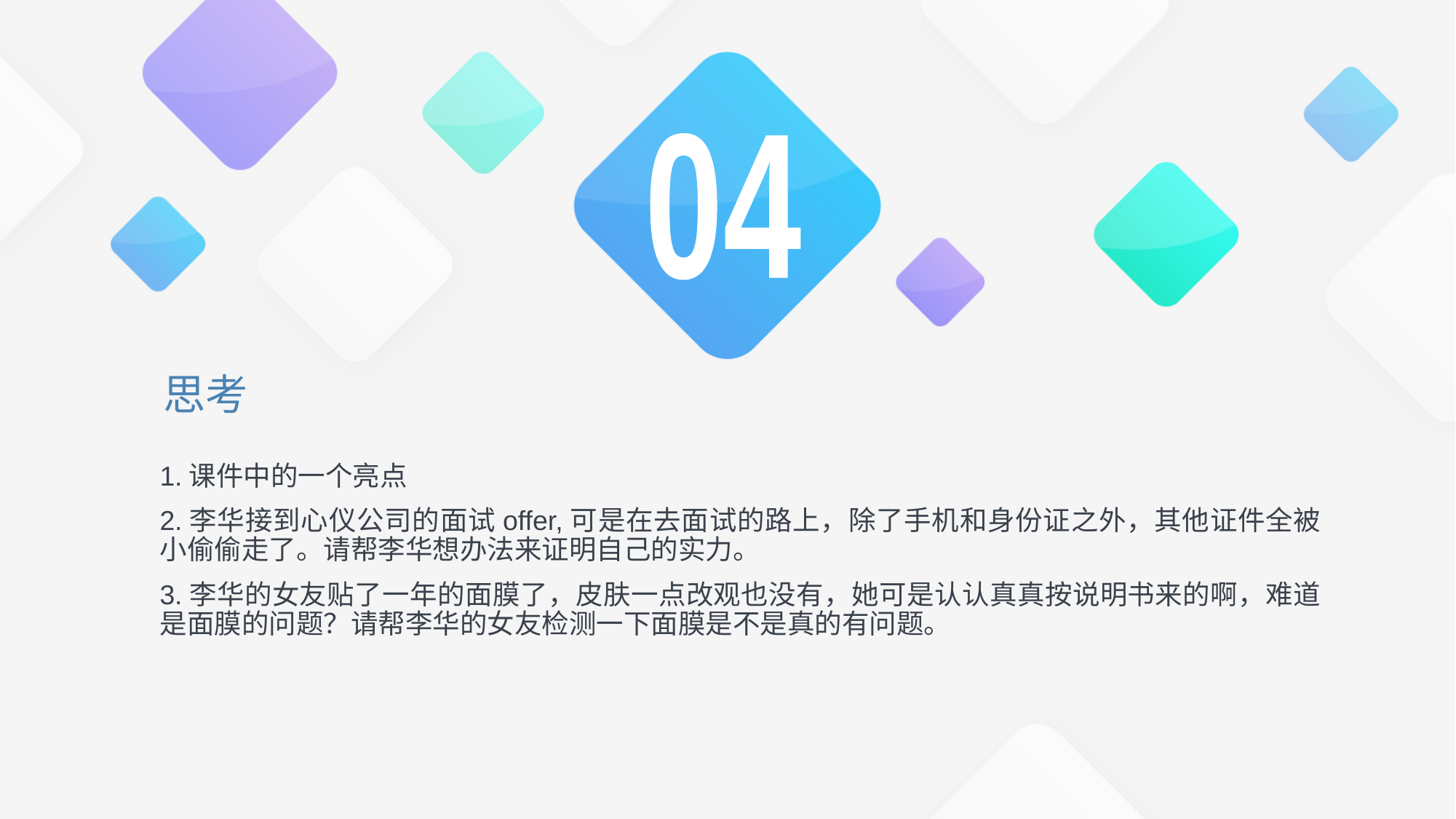

04

# 思考
1.课件中的一个亮点
2.李华接到心仪公司的面试offer,可是在去面试的路上，除了手机和身份证之外，其他证件全被小偷偷走了。请帮李华想办法来证明自己的实力。
3.李华的女友贴了一年的面膜了，皮肤一点改观也没有，她可是认认真真按说明书来的啊，难道是面膜的问题？请帮李华的女友检测一下面膜是不是真的有问题。